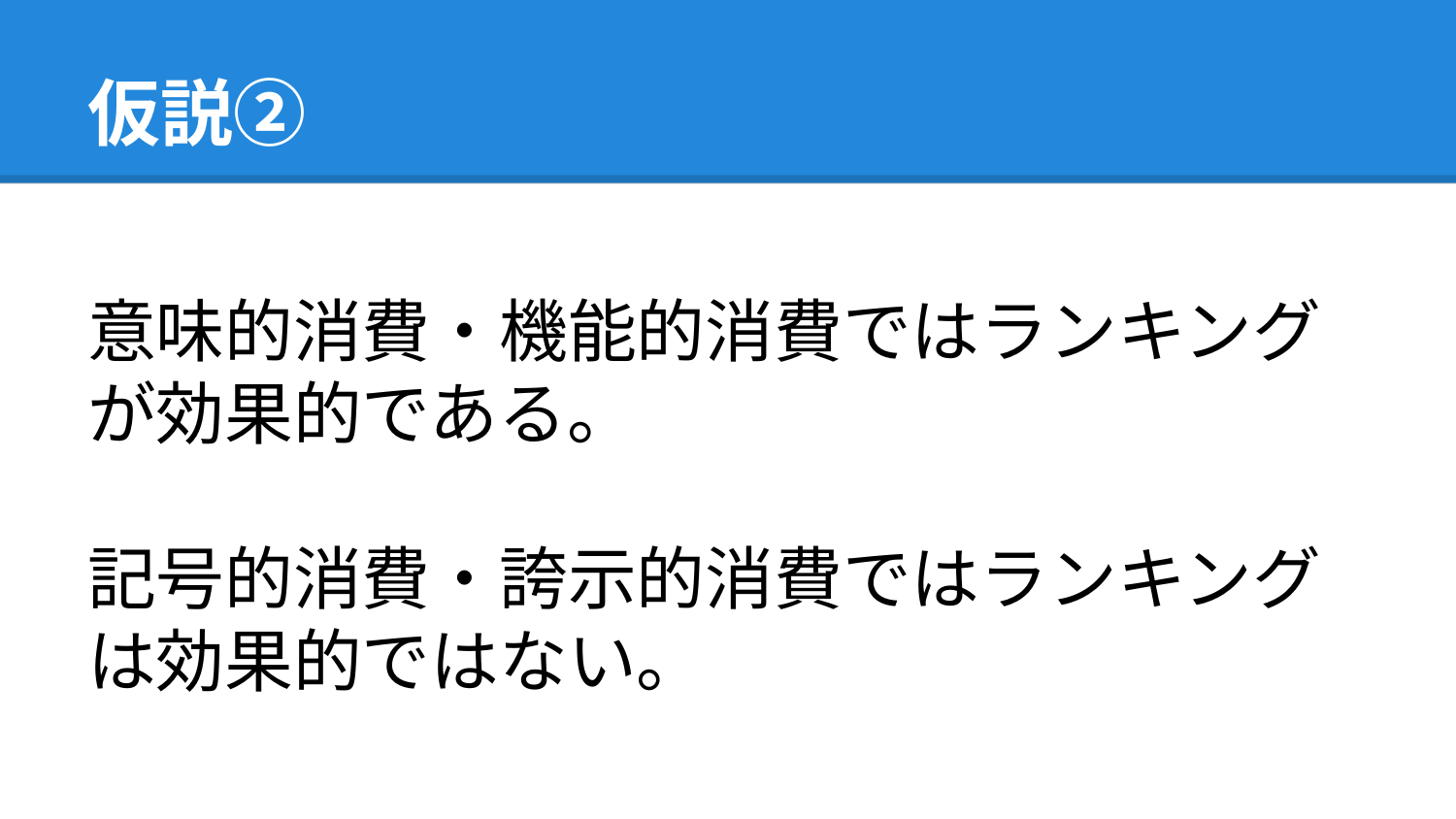

# 仮説②

意味的消費・機能的消費ではランキングが効果的である。

記号的消費・誇示的消費ではランキングは効果的ではない。